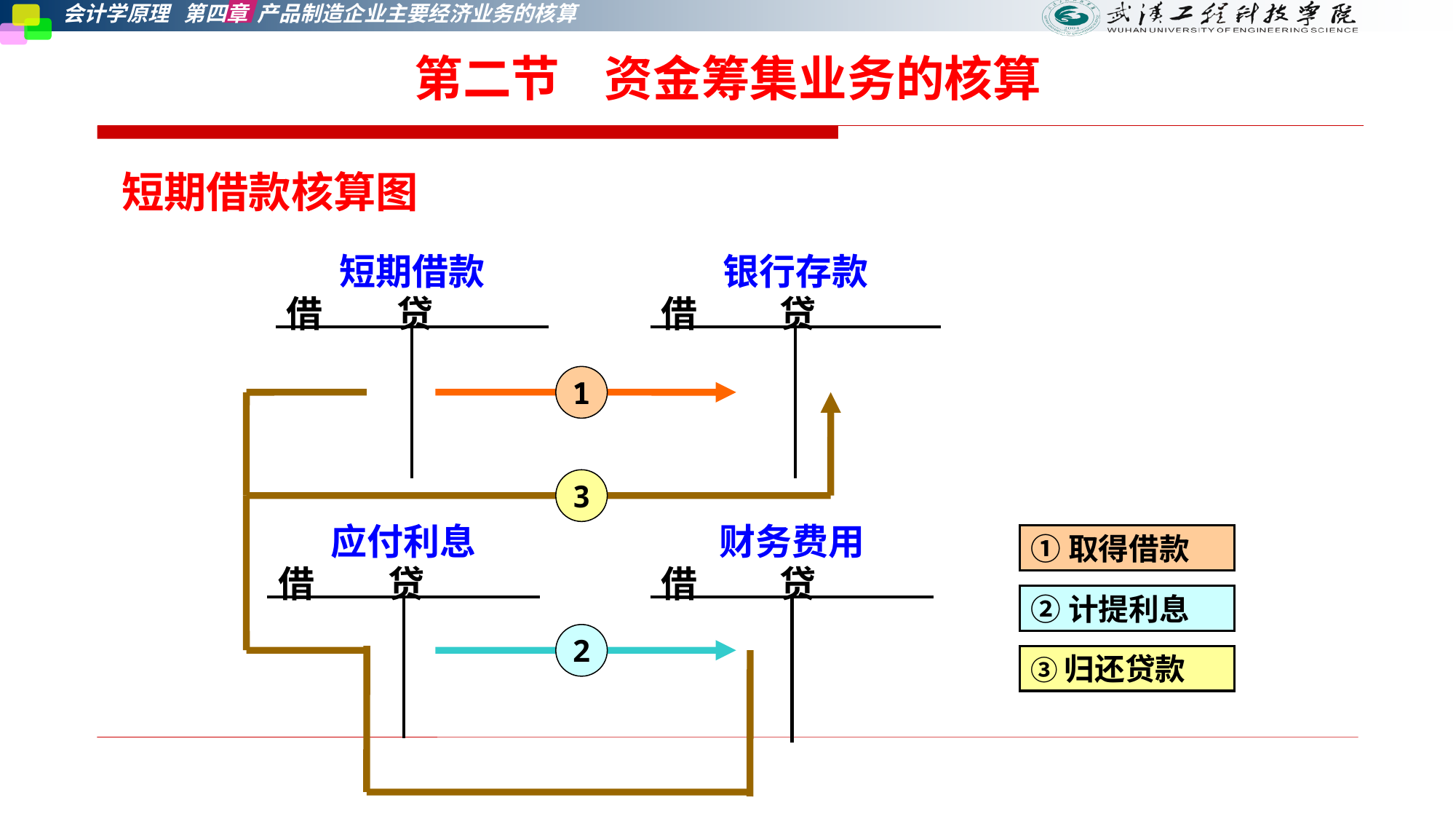

第二节    资金筹集业务的核算
短期借款核算图

| 短期借款 借 贷 |  |
| --- | --- |
|  |  |
| 银行存款 借 贷 |  |
| --- | --- |
|  |  |
1

3

| 应付利息 借 贷 |  |
| --- | --- |
|  |  |
| 财务费用 借 贷 |  |
| --- | --- |
|  |  |
①取得借款
②计提利息
2

③归还贷款